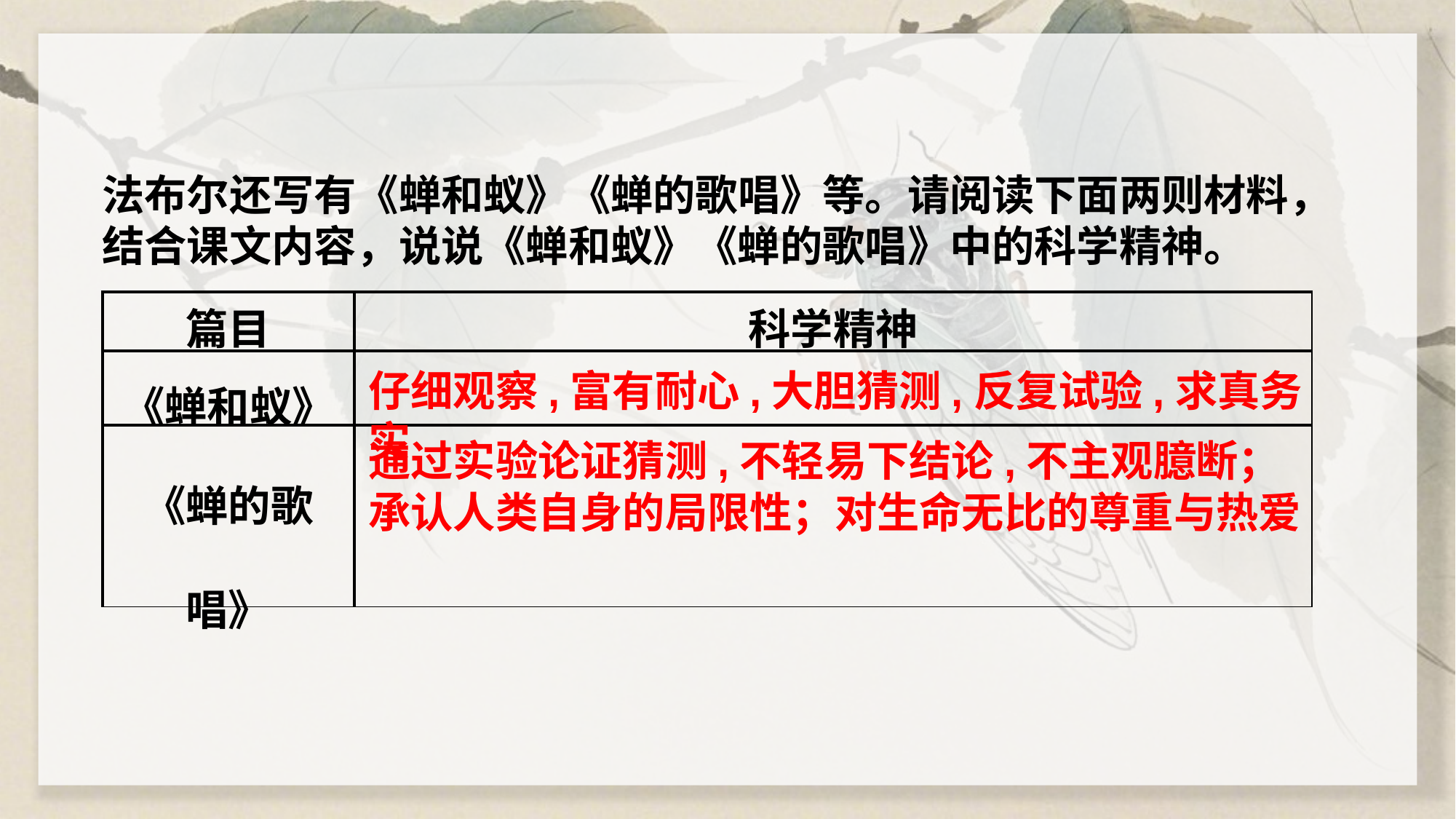

法布尔还写有《蝉和蚁》《蝉的歌唱》等。请阅读下面两则材料，结合课文内容，说说《蝉和蚁》《蝉的歌唱》中的科学精神。
| 篇目 | 科学精神 |
| --- | --- |
| 《蝉和蚁》 |  |
| 《蝉的歌唱》 |  |
仔细观察,富有耐心,大胆猜测,反复试验,求真务实
通过实验论证猜测,不轻易下结论,不主观臆断；承认人类自身的局限性；对生命无比的尊重与热爱